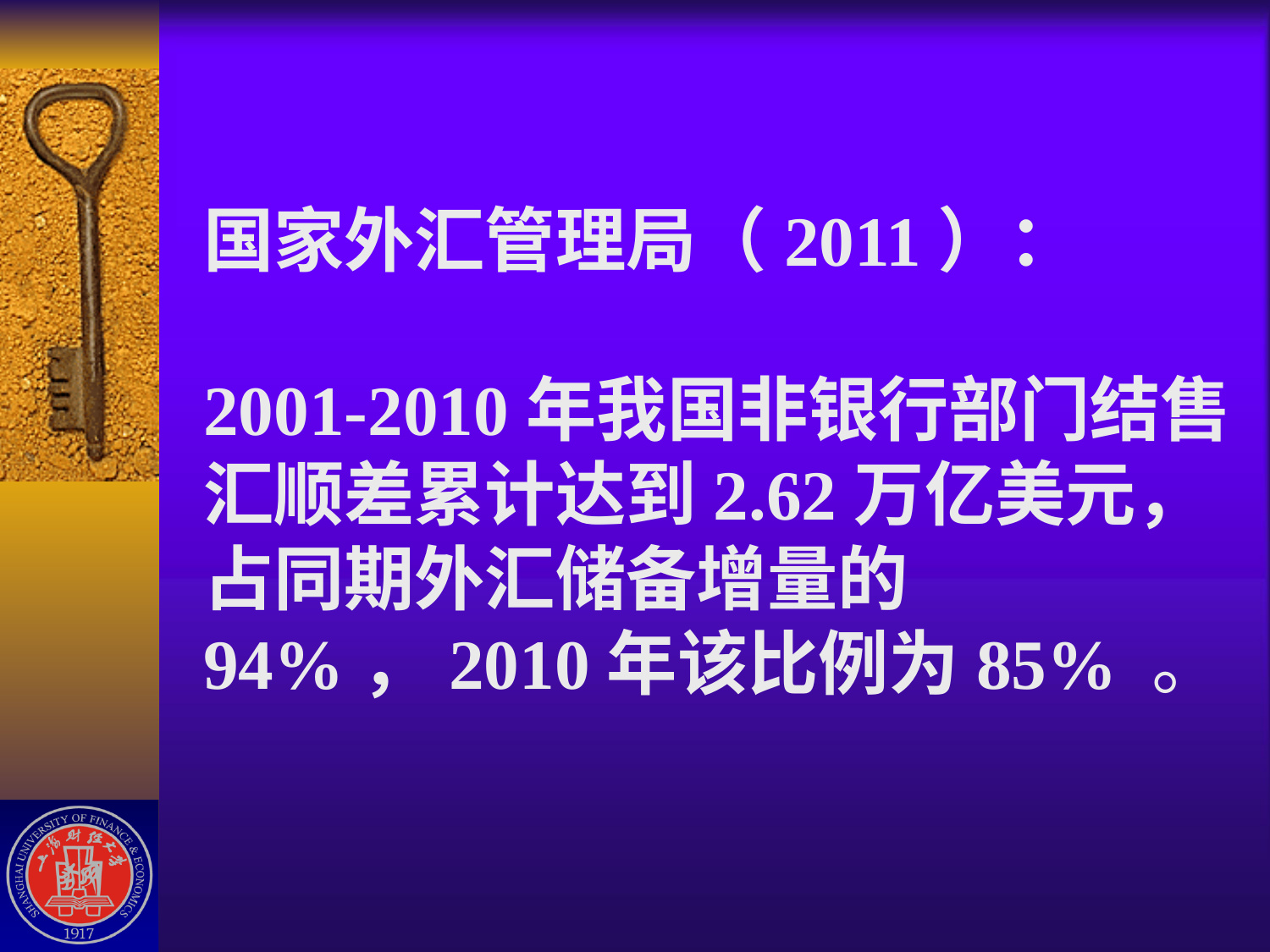

# 国家外汇管理局（2011）： 2001-2010年我国非银行部门结售汇顺差累计达到2.62万亿美元，占同期外汇储备增量的94%，2010年该比例为85% 。